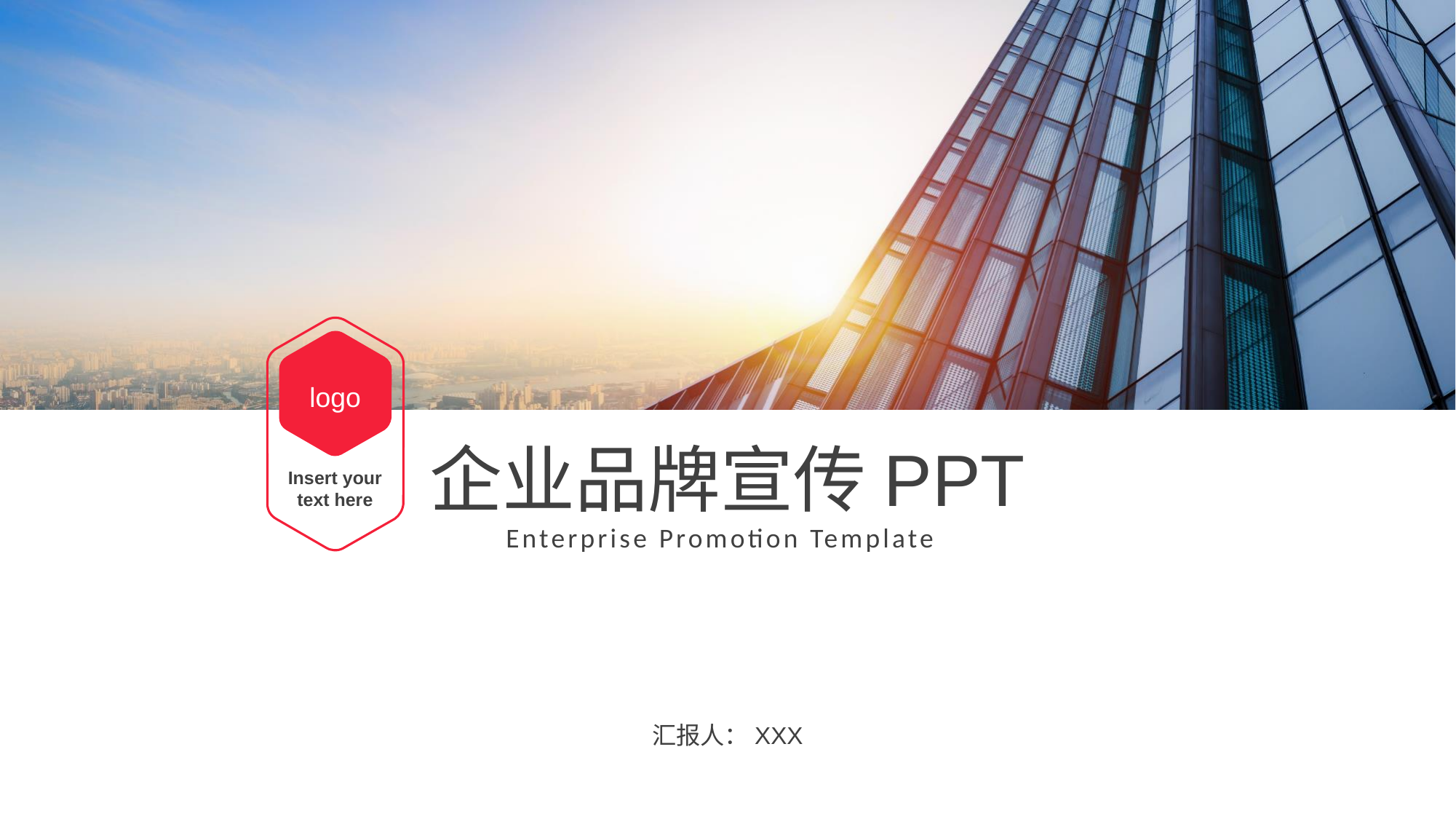

Insert your text here
logo
企业品牌宣传PPT
Enterprise Promotion Template
LOGO
汇报人：XXX